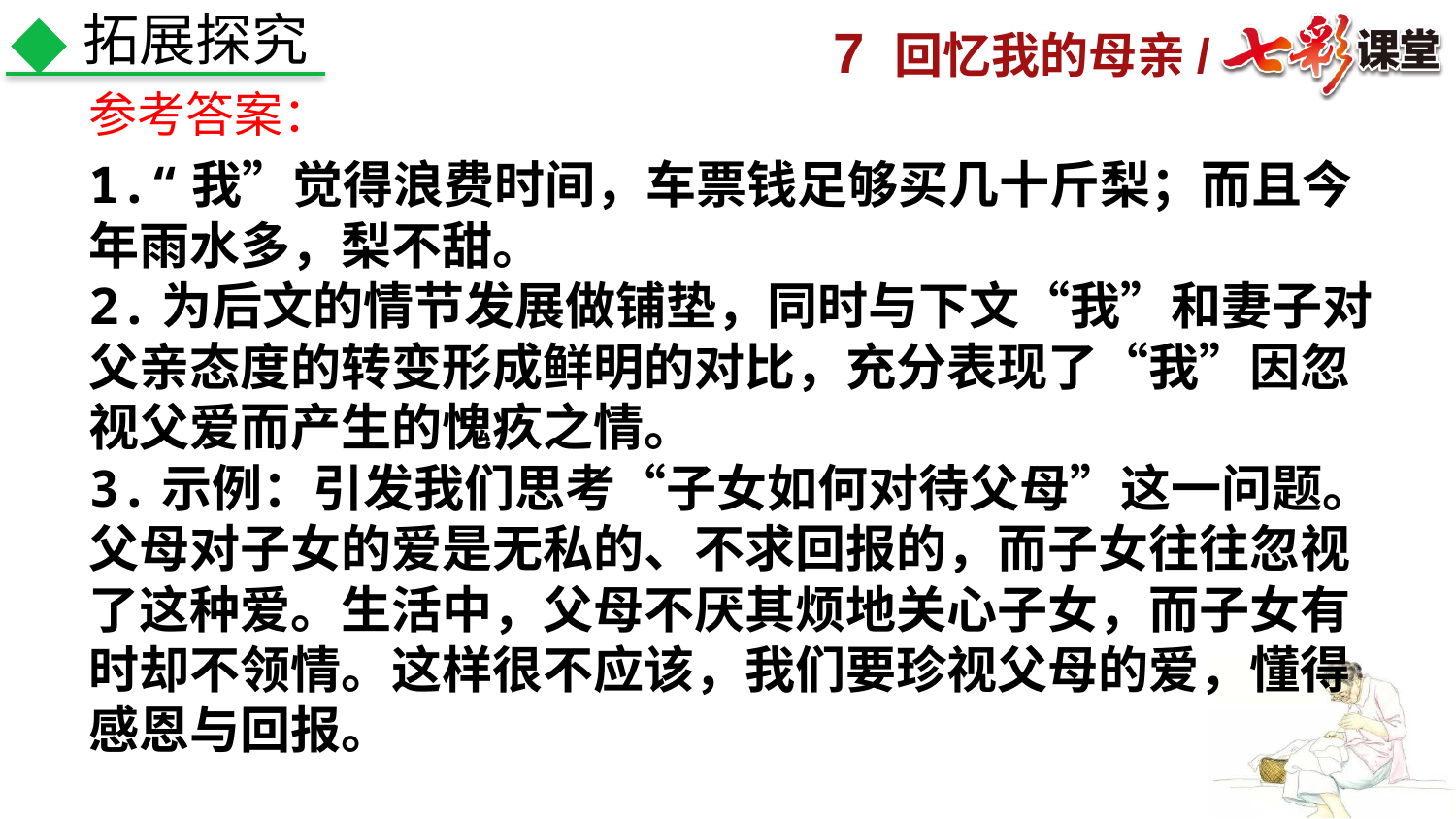

拓展探究

参考答案：
1.“我”觉得浪费时间，车票钱足够买几十斤梨；而且今年雨水多，梨不甜。
2.为后文的情节发展做铺垫，同时与下文“我”和妻子对父亲态度的转变形成鲜明的对比，充分表现了“我”因忽视父爱而产生的愧疚之情。
3.示例：引发我们思考“子女如何对待父母”这一问题。父母对子女的爱是无私的、不求回报的，而子女往往忽视了这种爱。生活中，父母不厌其烦地关心子女，而子女有时却不领情。这样很不应该，我们要珍视父母的爱，懂得感恩与回报。